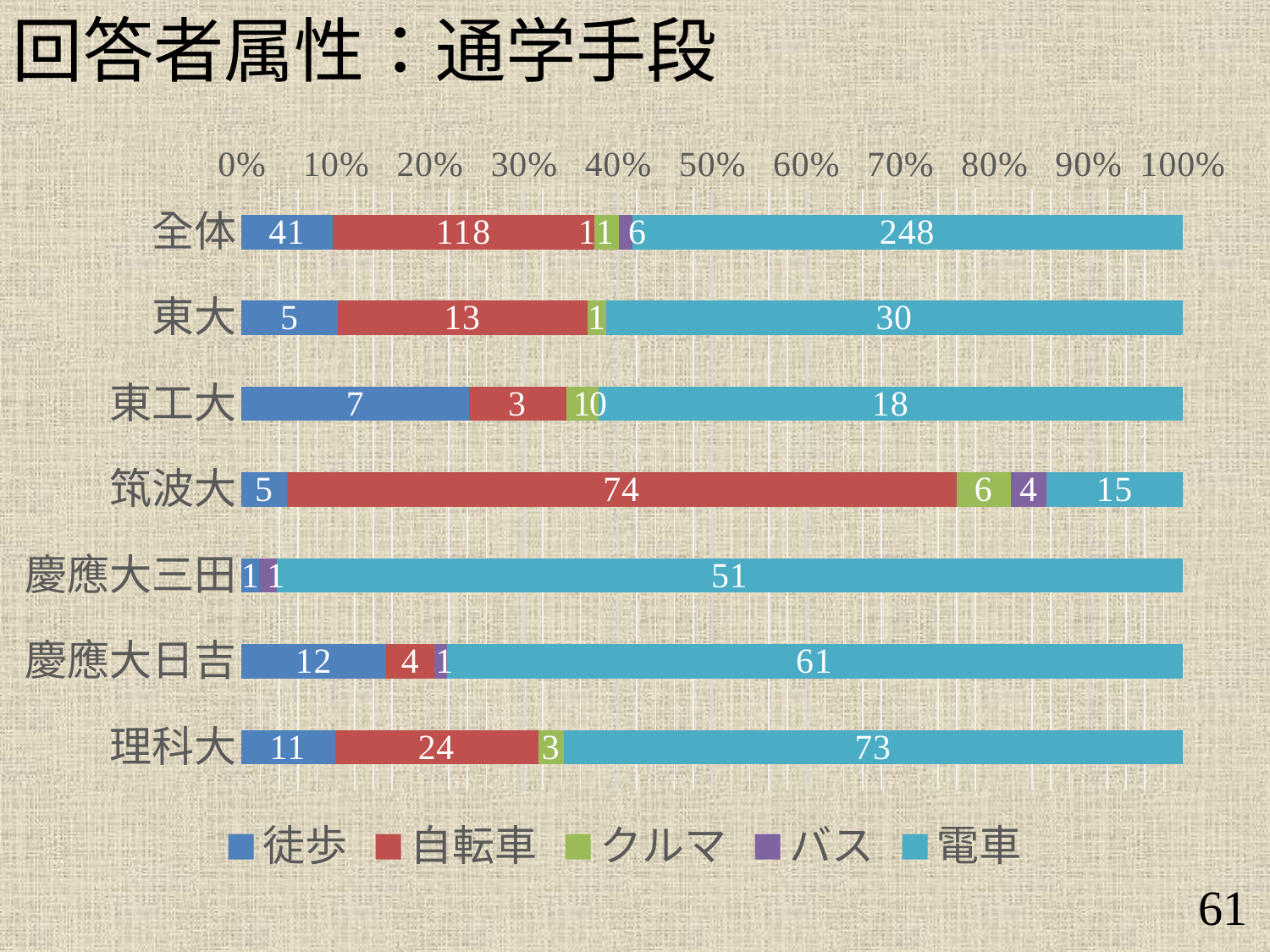

回答者属性：通学手段

### Chart

| Category | 徒歩 | 自転車 | クルマ | バス | 電車 |
|---|---|---|---|---|---|
| 全体 | 41.0 | 118.0 | 11.0 | 6.0 | 248.0 |
| 東大 | 5.0 | 13.0 | 1.0 | 0.0 | 30.0 |
| 東工大 | 7.0 | 3.0 | 1.0 | 0.0 | 18.0 |
| 筑波大 | 5.0 | 74.0 | 6.0 | 4.0 | 15.0 |
| 慶應大三田 | 1.0 | 0.0 | 0.0 | 1.0 | 51.0 |
| 慶應大日吉 | 12.0 | 4.0 | 0.0 | 1.0 | 61.0 |
| 理科大 | 11.0 | 24.0 | 3.0 | 0.0 | 73.0 |
61